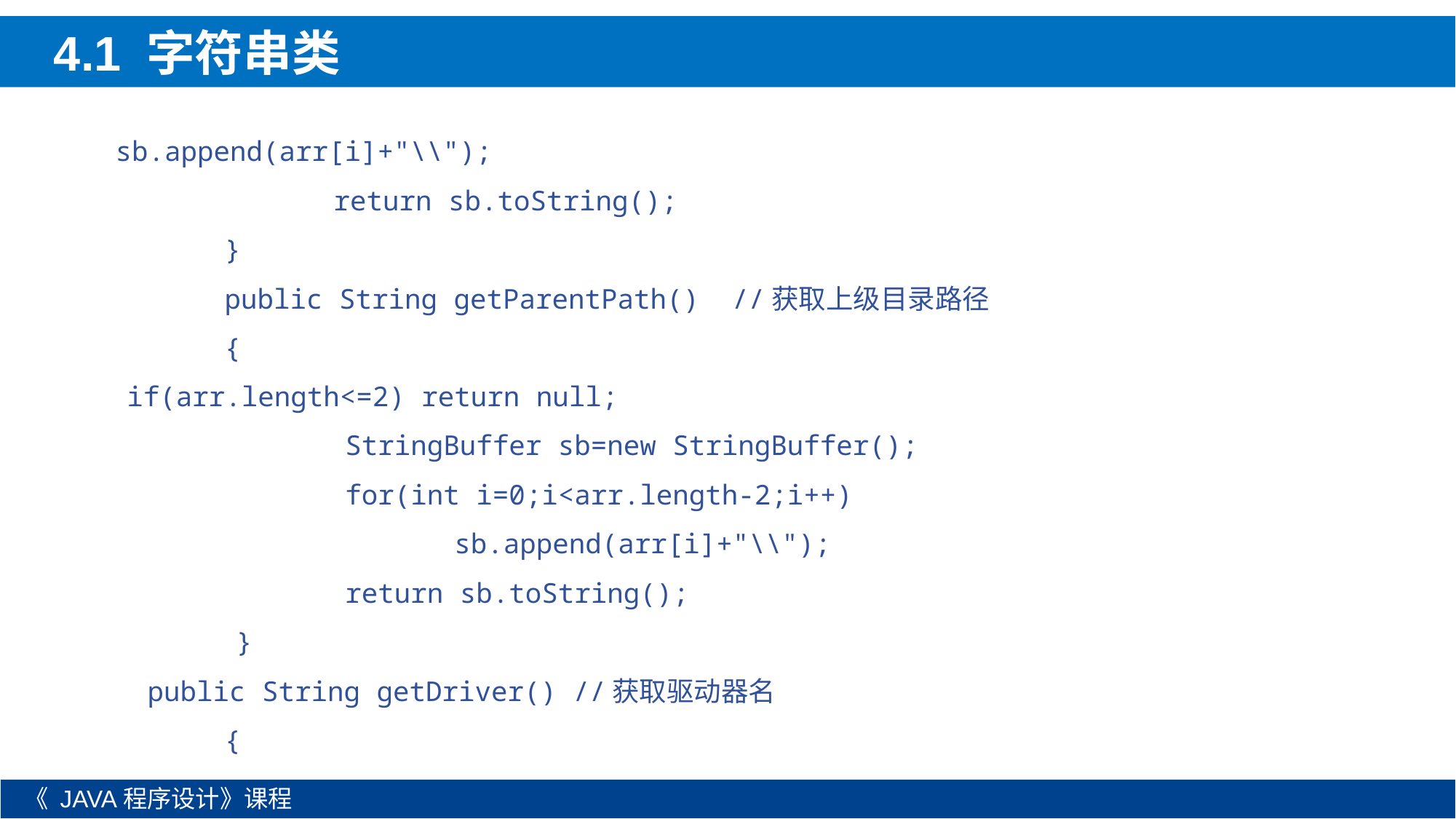

4.1 字符串类
sb.append(arr[i]+"\\");
		return sb.toString();
	}
	public String getParentPath()  //获取上级目录路径
	{

if(arr.length<=2) return null;
		StringBuffer sb=new StringBuffer();
		for(int i=0;i<arr.length-2;i++)
			sb.append(arr[i]+"\\");
		return sb.toString();
	}
public String getDriver() //获取驱动器名
	{
《 JAVA程序设计》课程